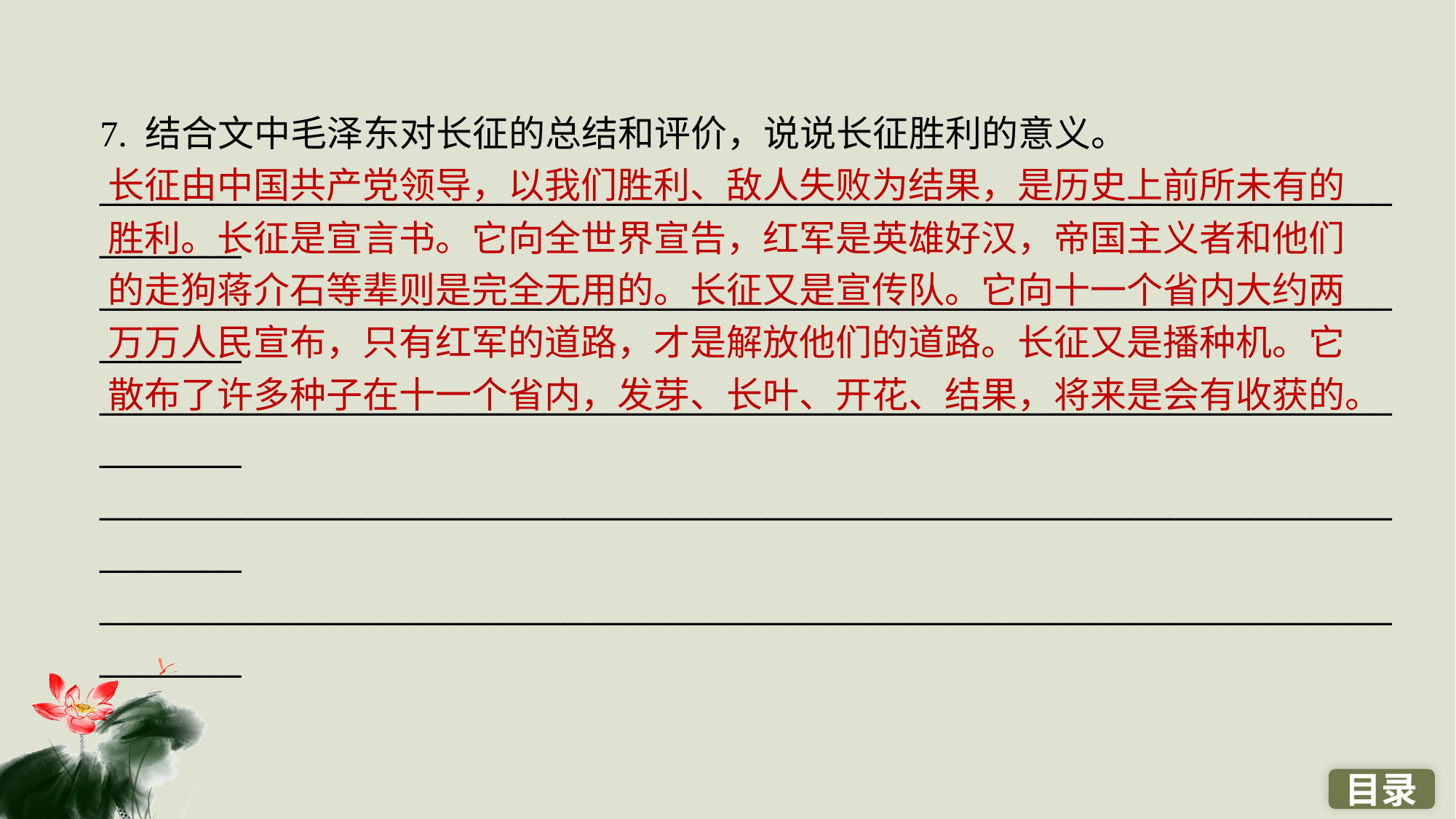

7. 结合文中毛泽东对长征的总结和评价，说说长征胜利的意义。
_______________________________________________________________________
_______________________________________________________________________
_______________________________________________________________________
_______________________________________________________________________
_______________________________________________________________________
长征由中国共产党领导，以我们胜利、敌人失败为结果，是历史上前所未有的胜利。长征是宣言书。它向全世界宣告，红军是英雄好汉，帝国主义者和他们的走狗蒋介石等辈则是完全无用的。长征又是宣传队。它向十一个省内大约两万万人民宣布，只有红军的道路，才是解放他们的道路。长征又是播种机。它散布了许多种子在十一个省内，发芽、长叶、开花、结果，将来是会有收获的。